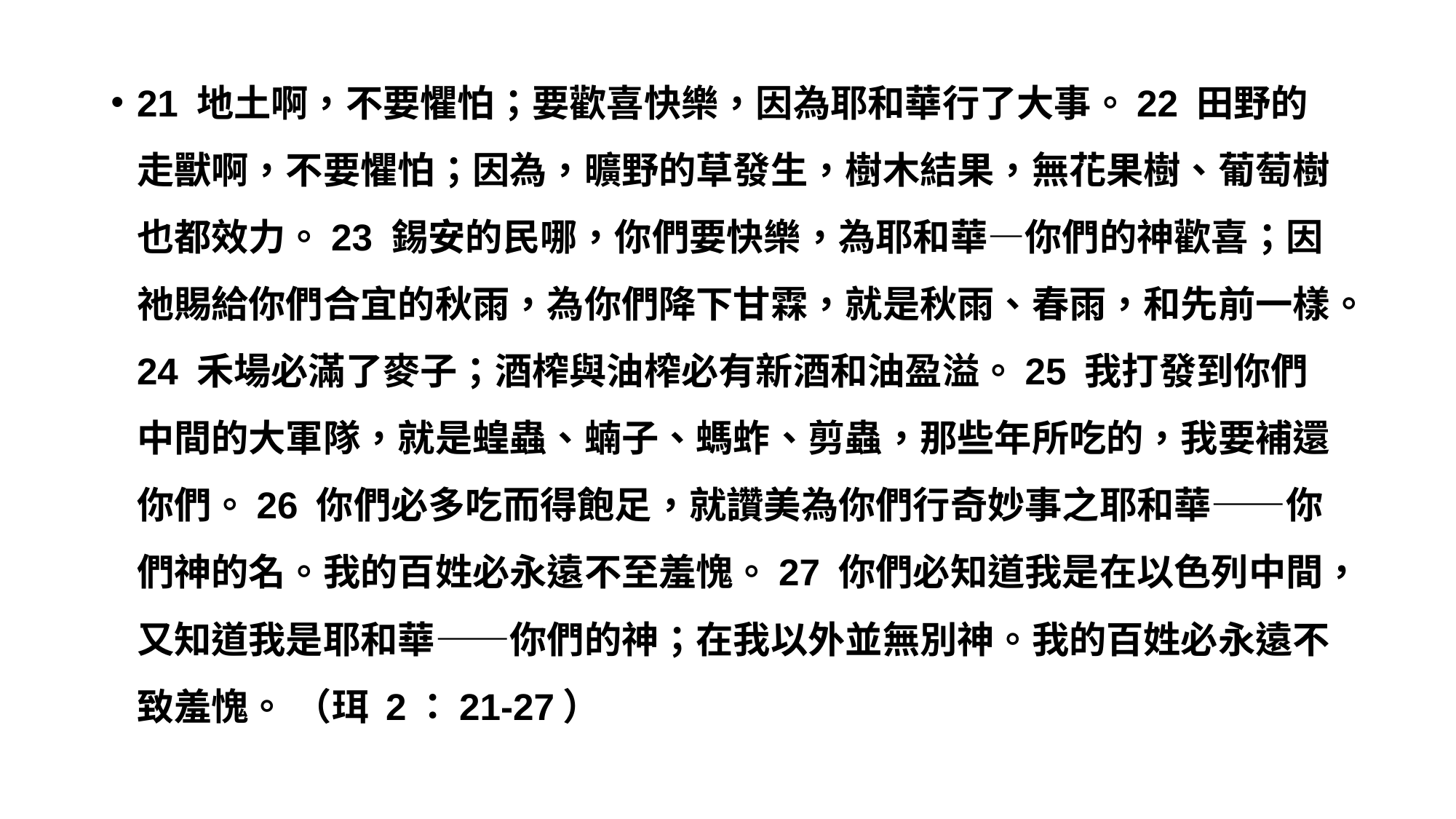

21 地土啊，不要懼怕；要歡喜快樂，因為耶和華行了大事。22 田野的走獸啊，不要懼怕；因為，曠野的草發生，樹木結果，無花果樹、葡萄樹也都效力。23 錫安的民哪，你們要快樂，為耶和華—你們的神歡喜；因祂賜給你們合宜的秋雨，為你們降下甘霖，就是秋雨、春雨，和先前一樣。24 禾場必滿了麥子；酒榨與油榨必有新酒和油盈溢。25 我打發到你們中間的大軍隊，就是蝗蟲、蝻子、螞蚱、剪蟲，那些年所吃的，我要補還你們。26 你們必多吃而得飽足，就讚美為你們行奇妙事之耶和華——你們神的名。我的百姓必永遠不至羞愧。27 你們必知道我是在以色列中間，又知道我是耶和華——你們的神；在我以外並無別神。我的百姓必永遠不致羞愧。 （珥 2：21-27）